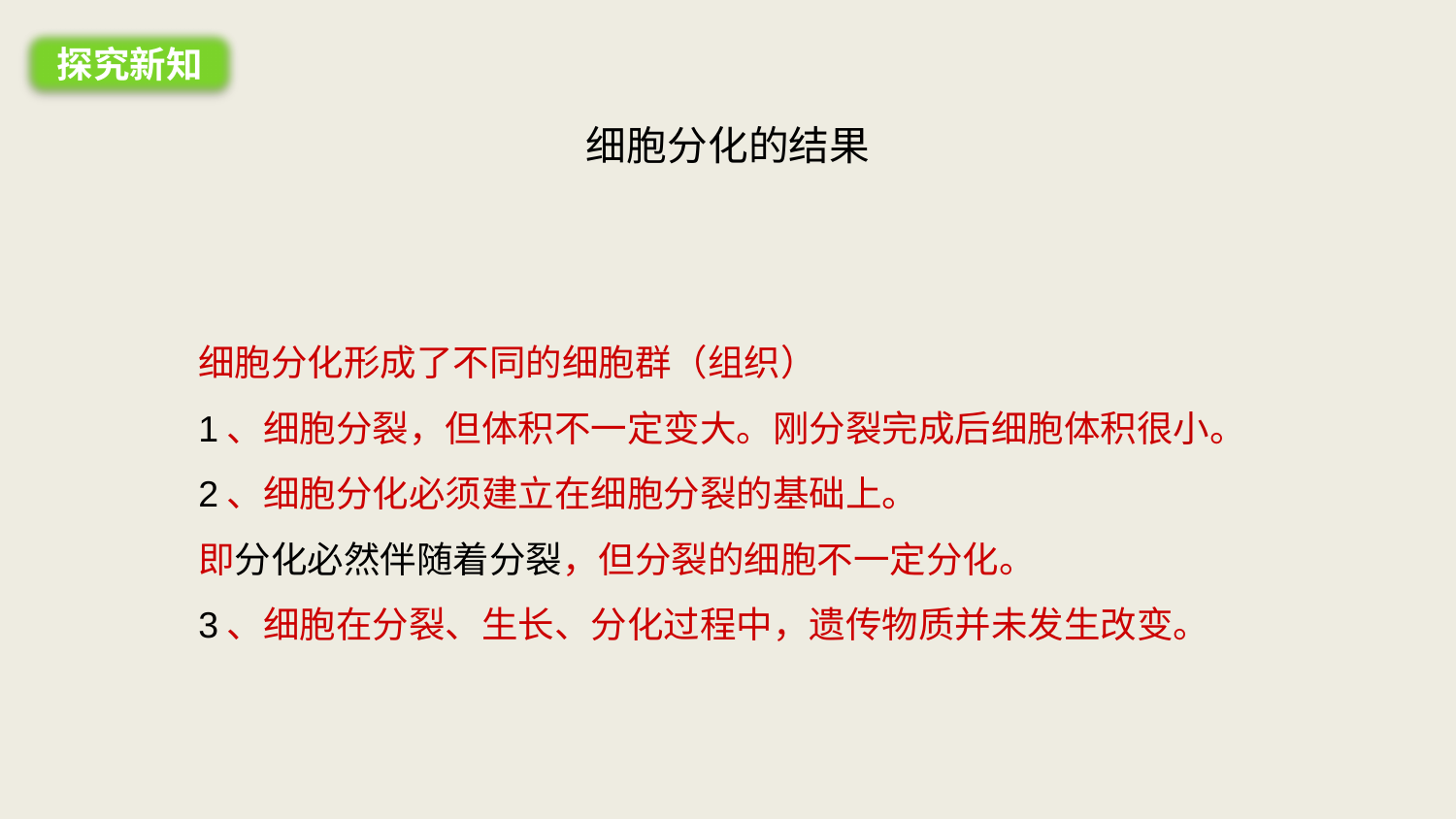

探究新知
# 细胞分化的结果
细胞分化形成了不同的细胞群（组织）
1、细胞分裂，但体积不一定变大。刚分裂完成后细胞体积很小。
2、细胞分化必须建立在细胞分裂的基础上。
即分化必然伴随着分裂，但分裂的细胞不一定分化。
3、细胞在分裂、生长、分化过程中，遗传物质并未发生改变。